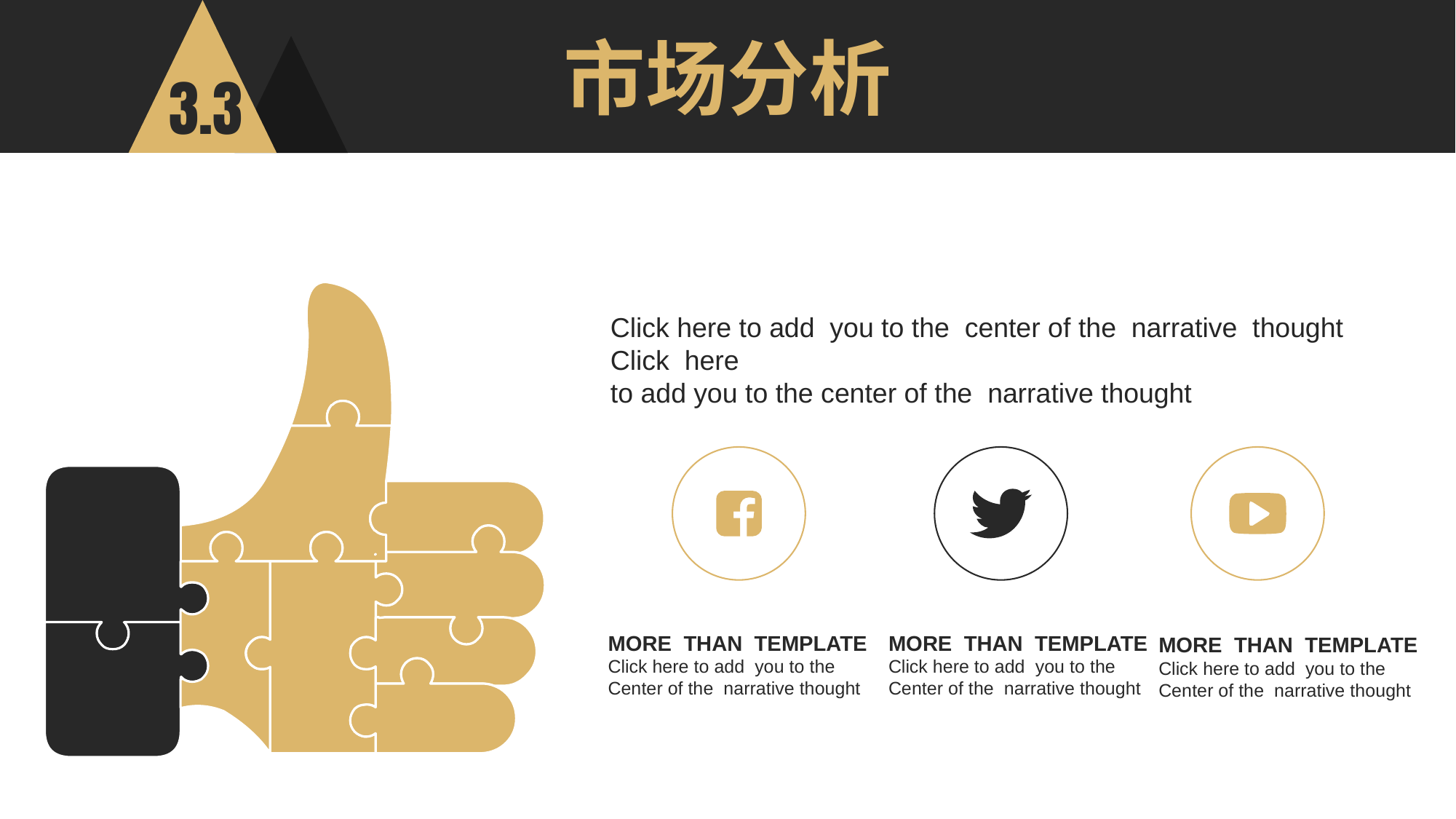

市场分析

3.3

Click here to add  you to the  center of the  narrative  thought Click  here
to add you to the center of the  narrative thought

MORE  THAN  TEMPLATE
Click here to add  you to the
Center of the  narrative thought

MORE  THAN  TEMPLATE
Click here to add  you to the
Center of the  narrative thought

MORE  THAN  TEMPLATE
Click here to add  you to the
Center of the  narrative thought